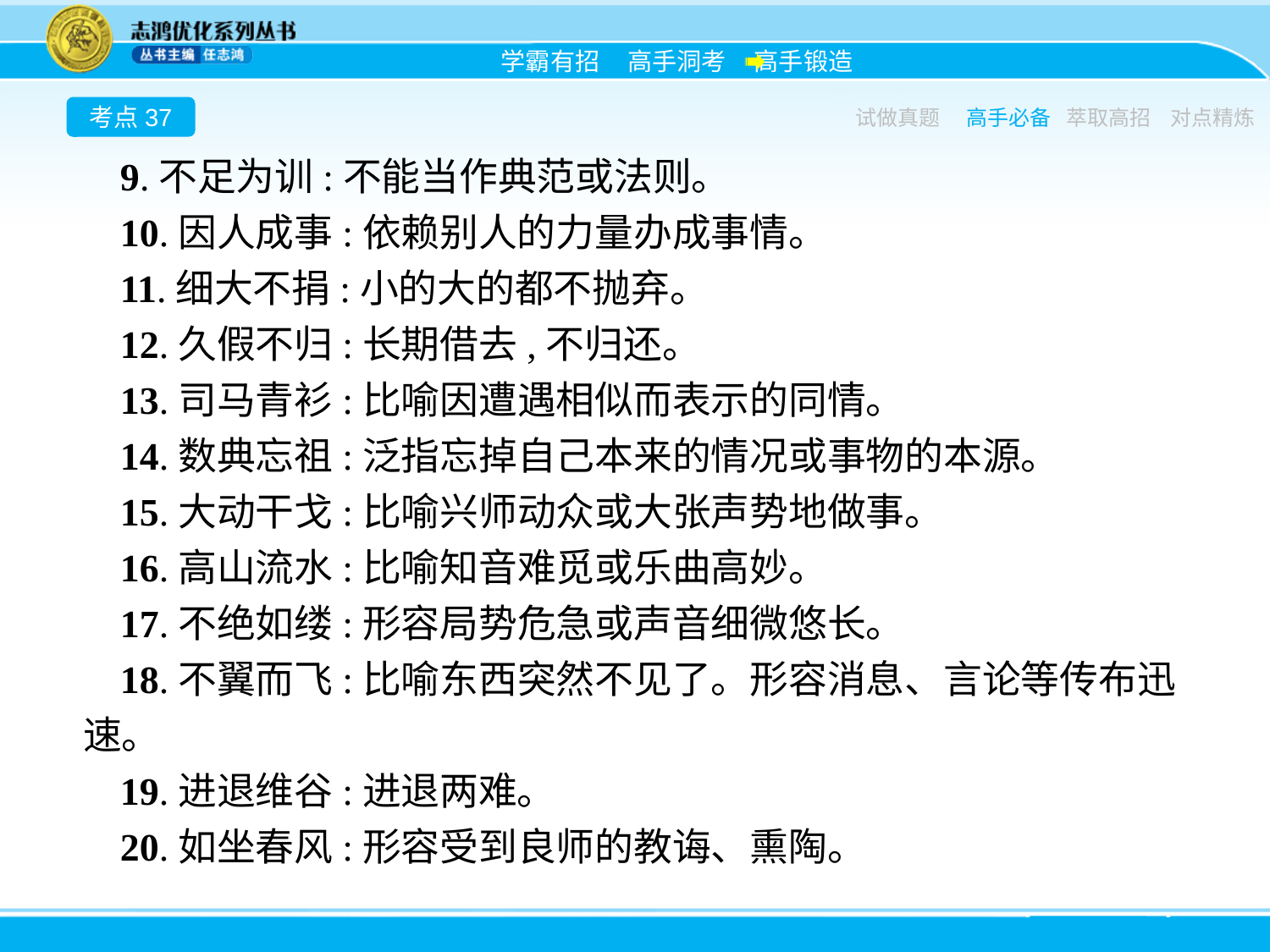

考点37
试做真题
高手必备
萃取高招
对点精炼
9.不足为训:不能当作典范或法则。
10.因人成事:依赖别人的力量办成事情。
11.细大不捐:小的大的都不抛弃。
12.久假不归:长期借去,不归还。
13.司马青衫:比喻因遭遇相似而表示的同情。
14.数典忘祖:泛指忘掉自己本来的情况或事物的本源。
15.大动干戈:比喻兴师动众或大张声势地做事。
16.高山流水:比喻知音难觅或乐曲高妙。
17.不绝如缕:形容局势危急或声音细微悠长。
18.不翼而飞:比喻东西突然不见了。形容消息、言论等传布迅速。
19.进退维谷:进退两难。
20.如坐春风:形容受到良师的教诲、熏陶。